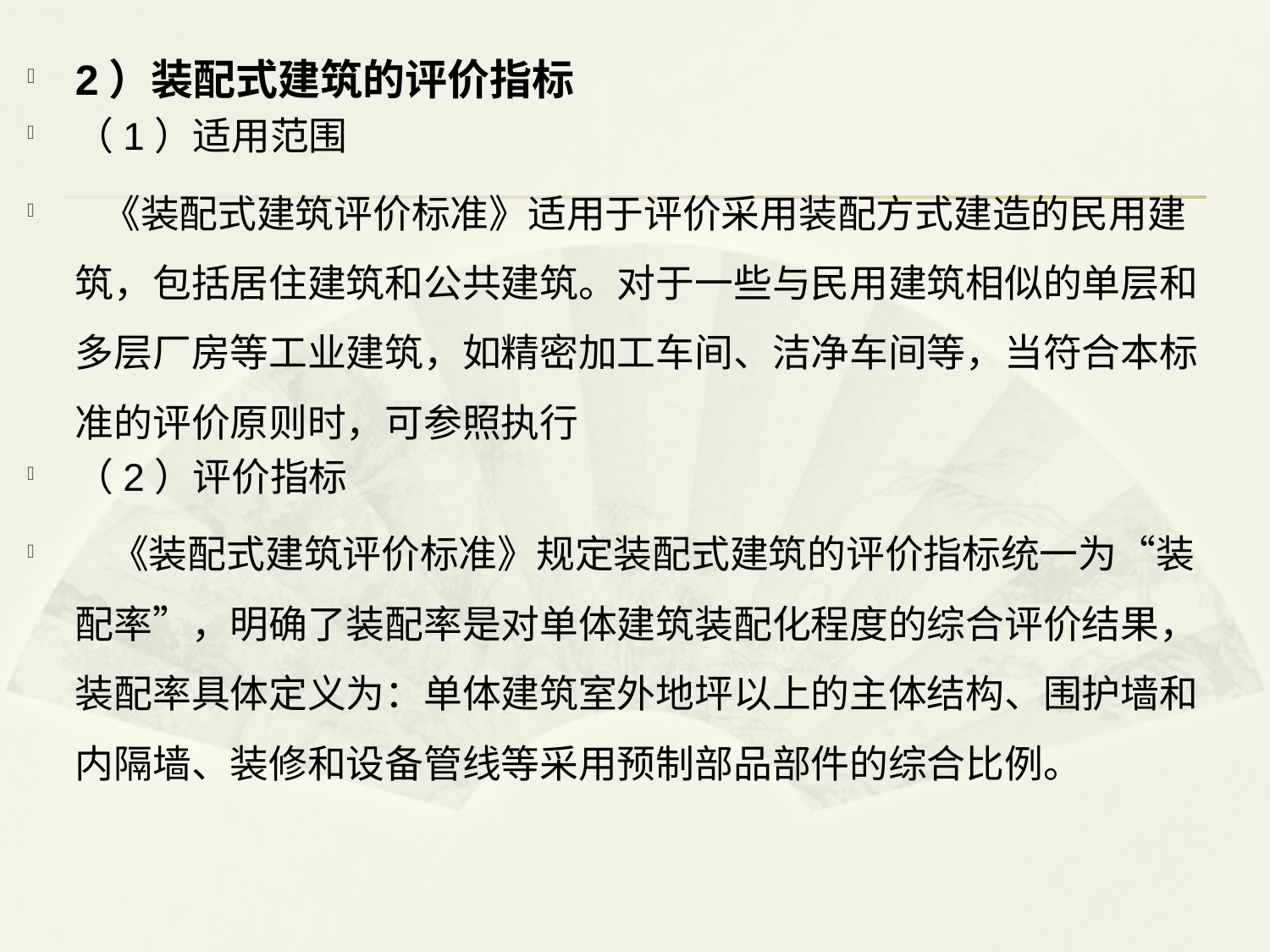

2）装配式建筑的评价指标
（1）适用范围
  《装配式建筑评价标准》适用于评价采用装配方式建造的民用建筑，包括居住建筑和公共建筑。对于一些与民用建筑相似的单层和多层厂房等工业建筑，如精密加工车间、洁净车间等，当符合本标准的评价原则时，可参照执行
（2）评价指标
   《装配式建筑评价标准》规定装配式建筑的评价指标统一为“装配率”，明确了装配率是对单体建筑装配化程度的综合评价结果，装配率具体定义为：单体建筑室外地坪以上的主体结构、围护墙和内隔墙、装修和设备管线等采用预制部品部件的综合比例。